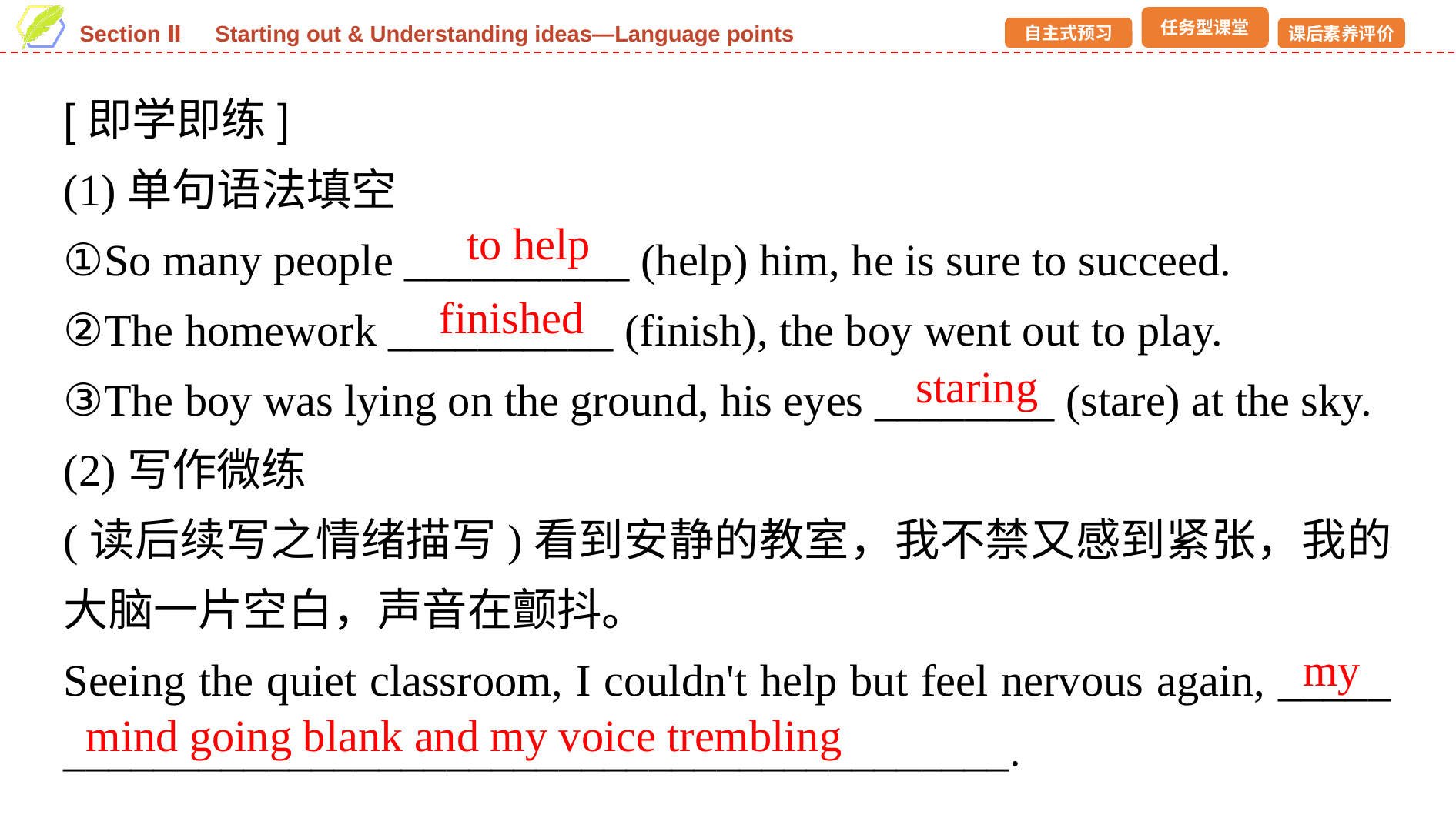

[即学即练]
(1)单句语法填空
①So many people __________ (help) him, he is sure to succeed.
②The homework __________ (finish), the boy went out to play.
③The boy was lying on the ground, his eyes ________ (stare) at the sky.
(2)写作微练
(读后续写之情绪描写)看到安静的教室，我不禁又感到紧张，我的大脑一片空白，声音在颤抖。
Seeing the quiet classroom, I couldn't help but feel nervous again, _____ __________________________________________.
to help
finished
staring
my
mind going blank and my voice trembling